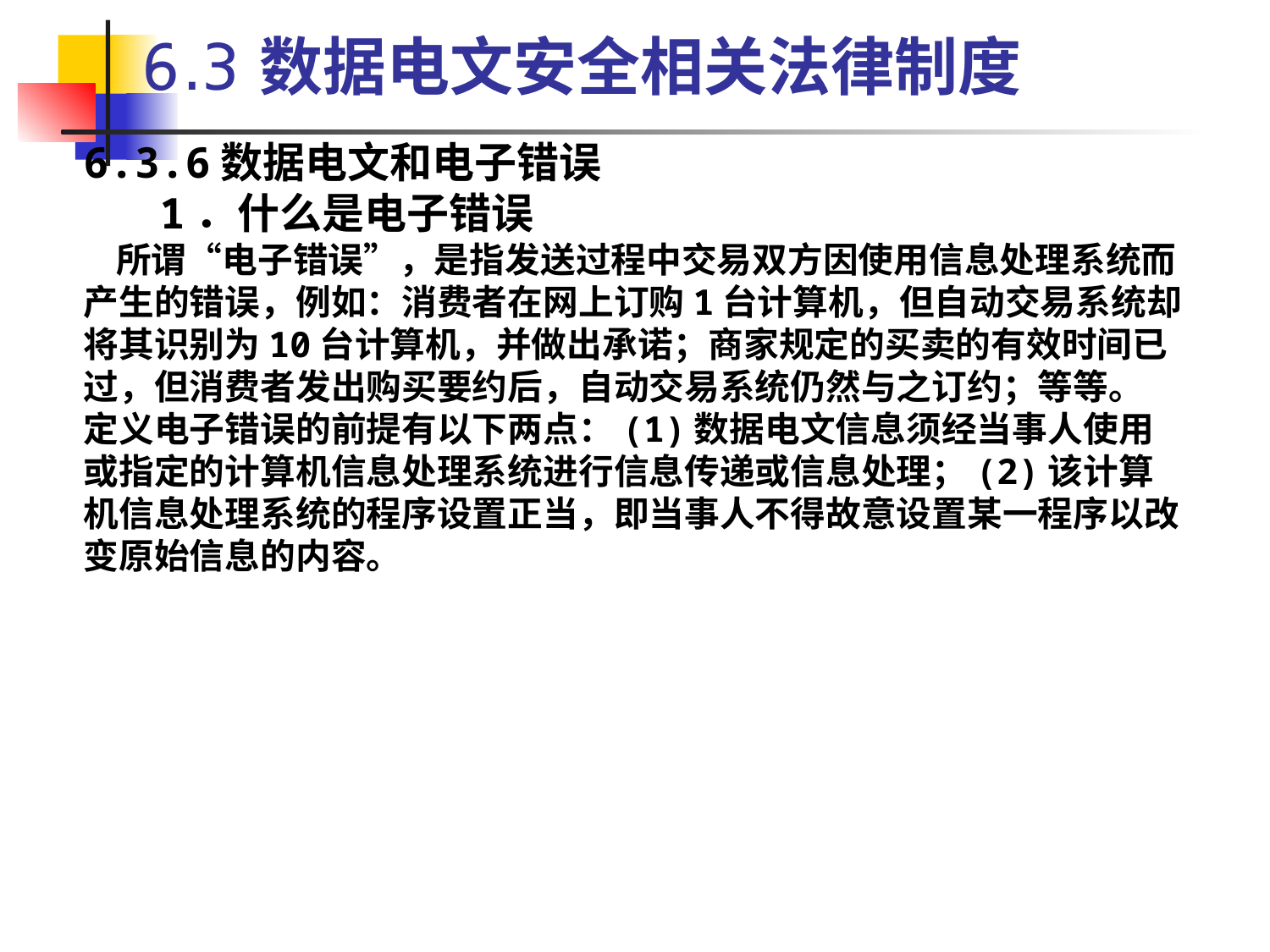

6.3数据电文安全相关法律制度
6.3.6数据电文和电子错误
   1．什么是电子错误
   所谓“电子错误”，是指发送过程中交易双方因使用信息处理系统而产生的错误，例如：消费者在网上订购1台计算机，但自动交易系统却将其识别为10台计算机，并做出承诺；商家规定的买卖的有效时间已过，但消费者发出购买要约后，自动交易系统仍然与之订约；等等。
定义电子错误的前提有以下两点：(1)数据电文信息须经当事人使用或指定的计算机信息处理系统进行信息传递或信息处理；(2)该计算机信息处理系统的程序设置正当，即当事人不得故意设置某一程序以改变原始信息的内容。